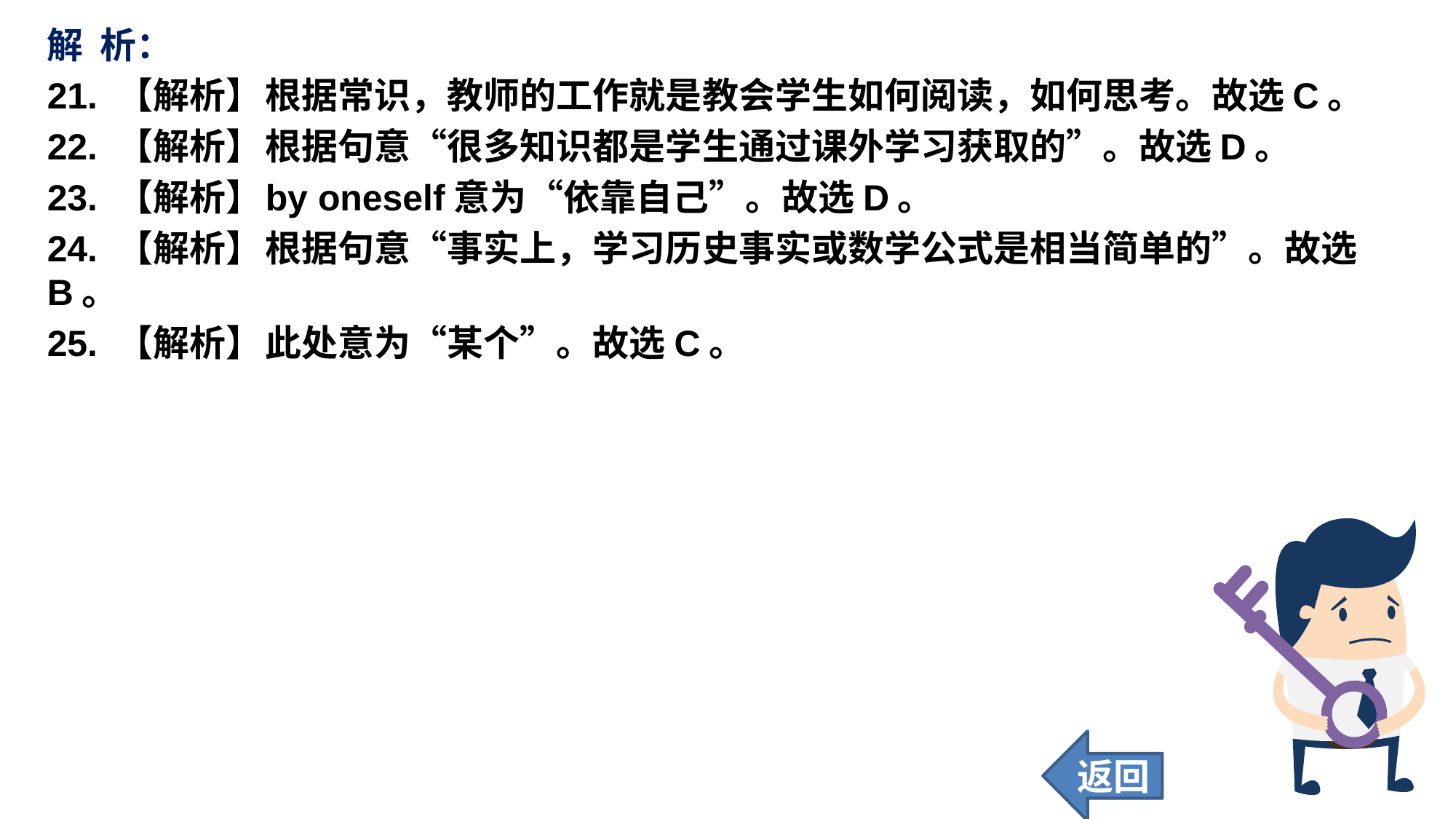

解  析：
21. 【解析】	根据常识，教师的工作就是教会学生如何阅读，如何思考。故选C。
22. 【解析】	根据句意“很多知识都是学生通过课外学习获取的”。故选D。
23. 【解析】	by oneself意为“依靠自己”。故选D。
24. 【解析】	根据句意“事实上，学习历史事实或数学公式是相当简单的”。故选B。
25. 【解析】	此处意为“某个”。故选C。

返回
26